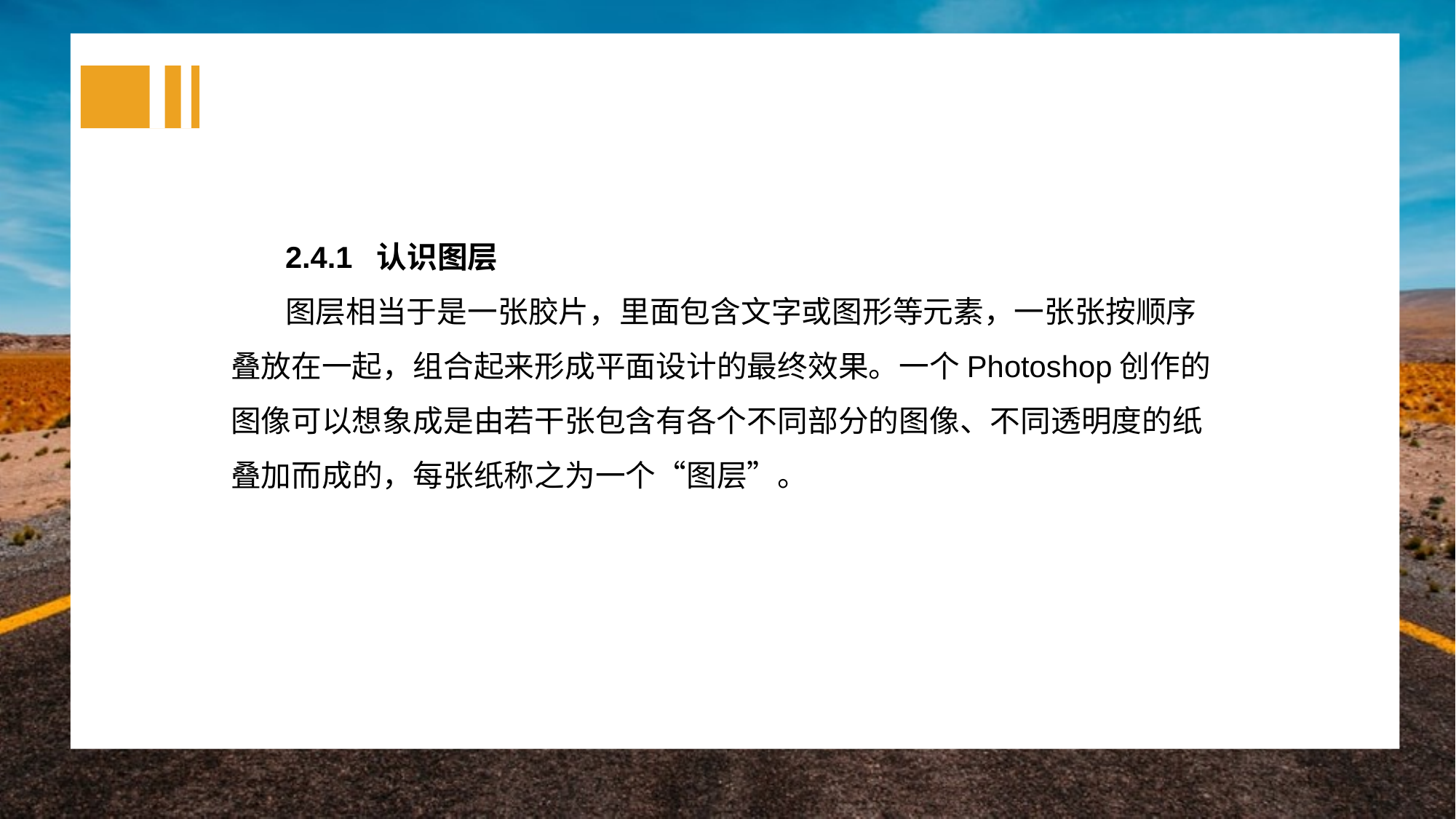

2.4.1  认识图层
图层相当于是一张胶片，里面包含文字或图形等元素，一张张按顺序叠放在一起，组合起来形成平面设计的最终效果。一个Photoshop创作的图像可以想象成是由若干张包含有各个不同部分的图像、不同透明度的纸叠加而成的，每张纸称之为一个“图层”。